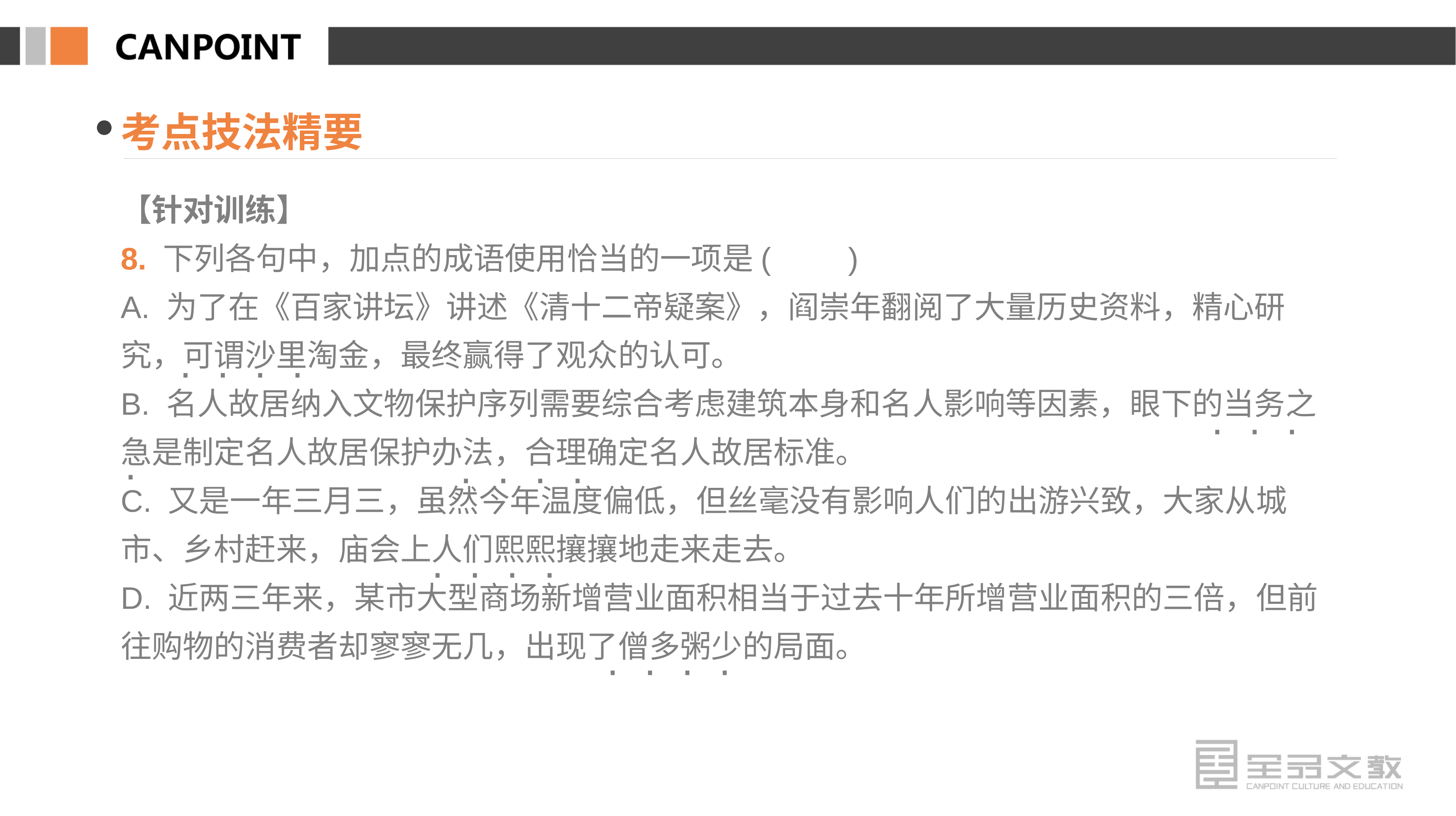

考点技法精要

【针对训练】
8. 下列各句中，加点的成语使用恰当的一项是(　　)
A. 为了在《百家讲坛》讲述《清十二帝疑案》，阎崇年翻阅了大量历史资料，精心研究，可谓沙里淘金，最终赢得了观众的认可。
B. 名人故居纳入文物保护序列需要综合考虑建筑本身和名人影响等因素，眼下的当务之急是制定名人故居保护办法，合理确定名人故居标准。
C. 又是一年三月三，虽然今年温度偏低，但丝毫没有影响人们的出游兴致，大家从城市、乡村赶来，庙会上人们熙熙攘攘地走来走去。
D. 近两三年来，某市大型商场新增营业面积相当于过去十年所增营业面积的三倍，但前往购物的消费者却寥寥无几，出现了僧多粥少的局面。
·  ·  ·  ·
·  ·  ·
·  ·  ·  ·
·  ·  ·  ·
·  ·  ·  ·
·